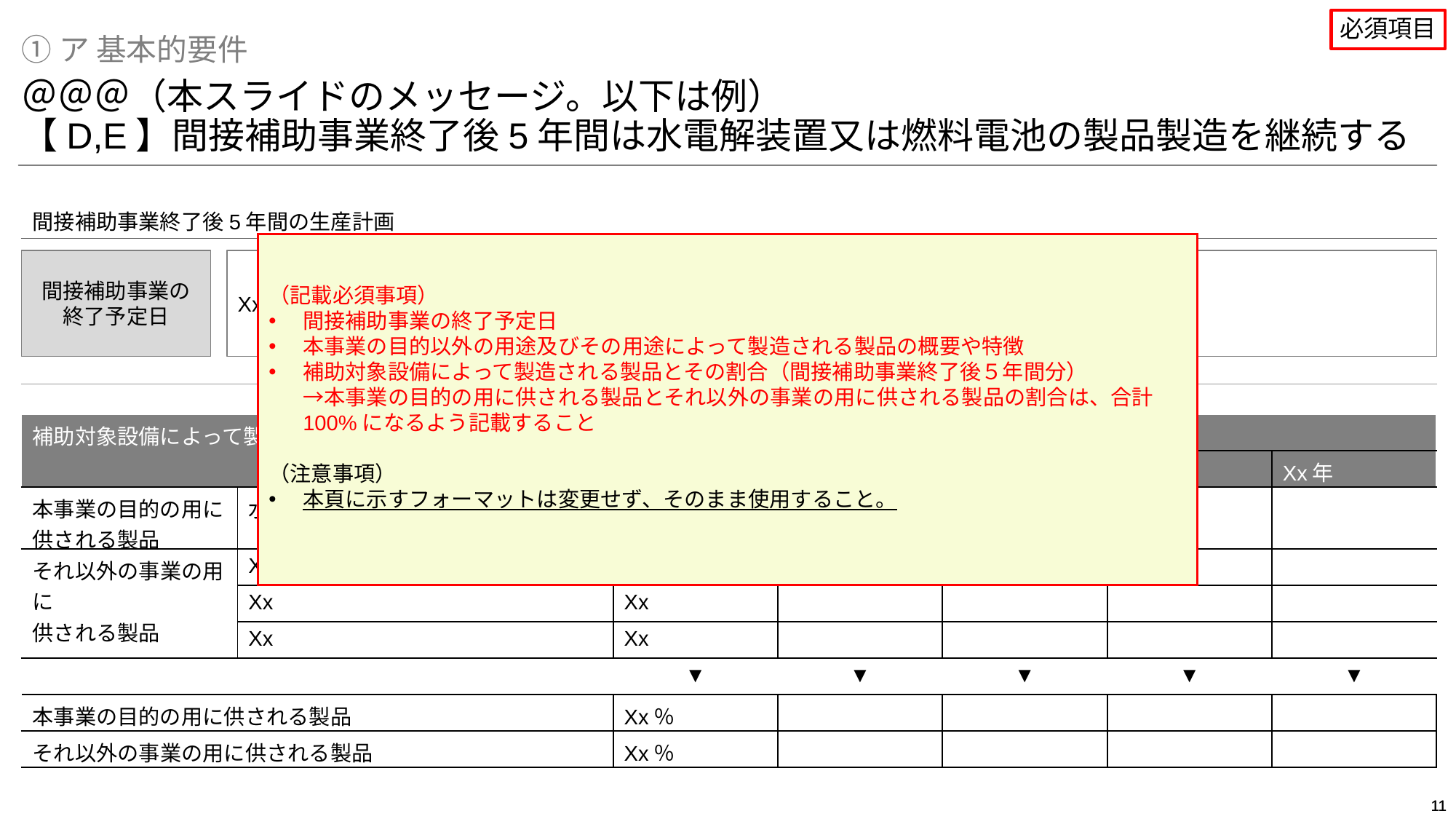

必須項目
①ア 基本的要件
＠＠＠（本スライドのメッセージ。以下は例）
【D,E】間接補助事業終了後5年間は水電解装置又は燃料電池の製品製造を継続する
間接補助事業終了後5年間の生産計画
（記載必須事項）
間接補助事業の終了予定日
本事業の目的以外の用途及びその用途によって製造される製品の概要や特徴
補助対象設備によって製造される製品とその割合（間接補助事業終了後５年間分）
→本事業の目的の用に供される製品とそれ以外の事業の用に供される製品の割合は、合計100%になるよう記載すること
（注意事項）
本頁に示すフォーマットは変更せず、そのまま使用すること。

間接補助事業の
終了予定日
Xxxx年xx月xx日
本事業の目的以外の用途
及びその用途によって製造される製品の概要や特徴
xxx
 ＞
| 補助対象設備によって製造される製品 |  | 製品の生産見込量（単位：Xx） |  |  |  |  |
| --- | --- | --- | --- | --- | --- | --- |
|  |  | Xx年 | Xx年 | Xx年 | Xx年 | Xx年 |
| 本事業の目的の用に 供される製品 | 水電解装置又は燃料電池の製品 | Xx |  |  |  |  |
| それ以外の事業の用に 供される製品 | Xx | Xx |  |  |  |  |
|  | Xx | Xx |  |  |  |  |
|  | Xx | Xx |  |  |  |  |
|  |  | ▼ | ▼ | ▼ | ▼ | ▼ |
| 本事業の目的の用に供される製品 |  | Xx％ |  |  |  |  |
| それ以外の事業の用に供される製品 |  | Xx％ |  |  |  |  |